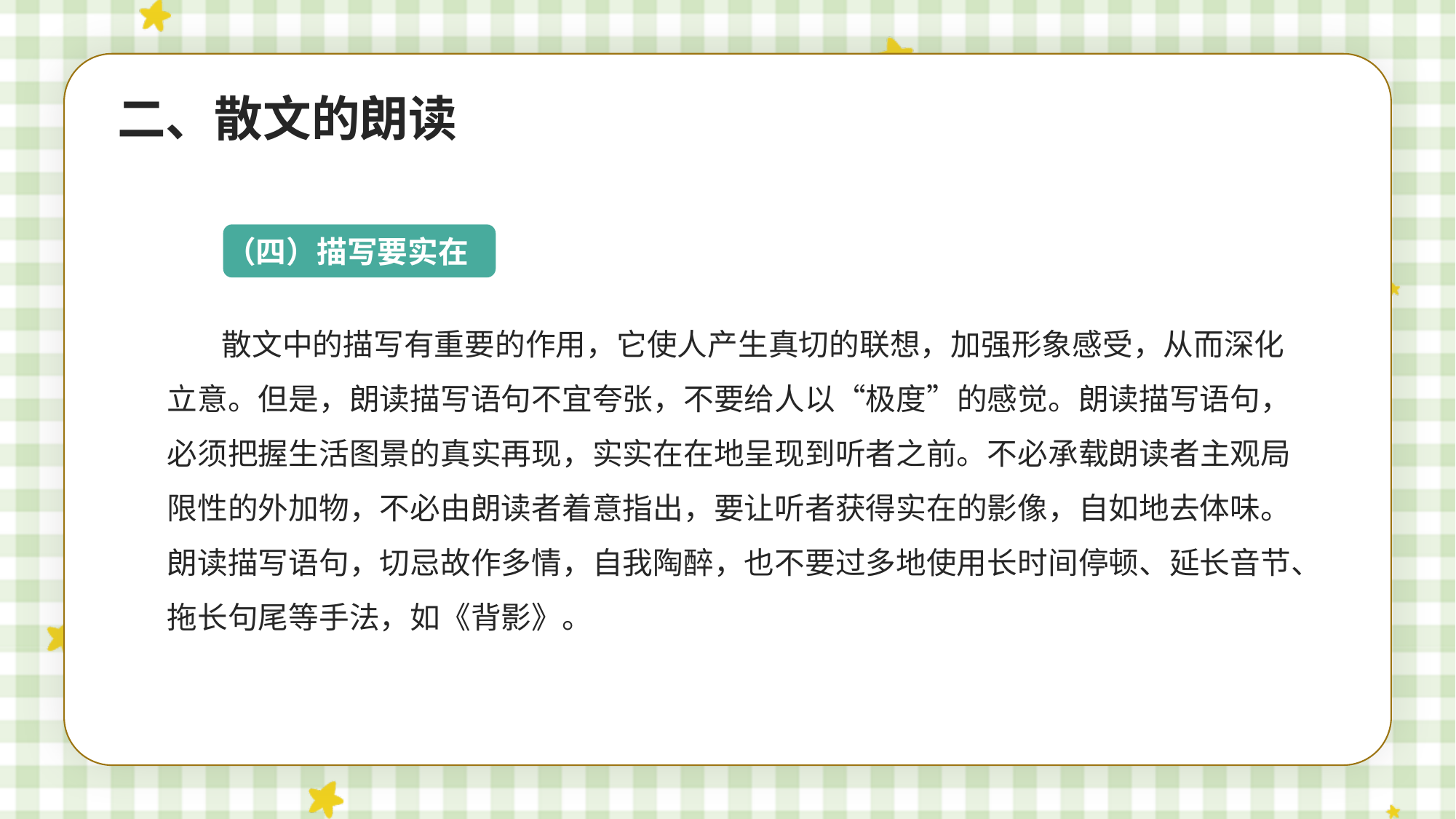

二、散文的朗读
（四）描写要实在
散文中的描写有重要的作用，它使人产生真切的联想，加强形象感受，从而深化立意。但是，朗读描写语句不宜夸张，不要给人以“极度”的感觉。朗读描写语句，必须把握生活图景的真实再现，实实在在地呈现到听者之前。不必承载朗读者主观局限性的外加物，不必由朗读者着意指出，要让听者获得实在的影像，自如地去体味。朗读描写语句，切忌故作多情，自我陶醉，也不要过多地使用长时间停顿、延长音节、拖长句尾等手法，如《背影》。